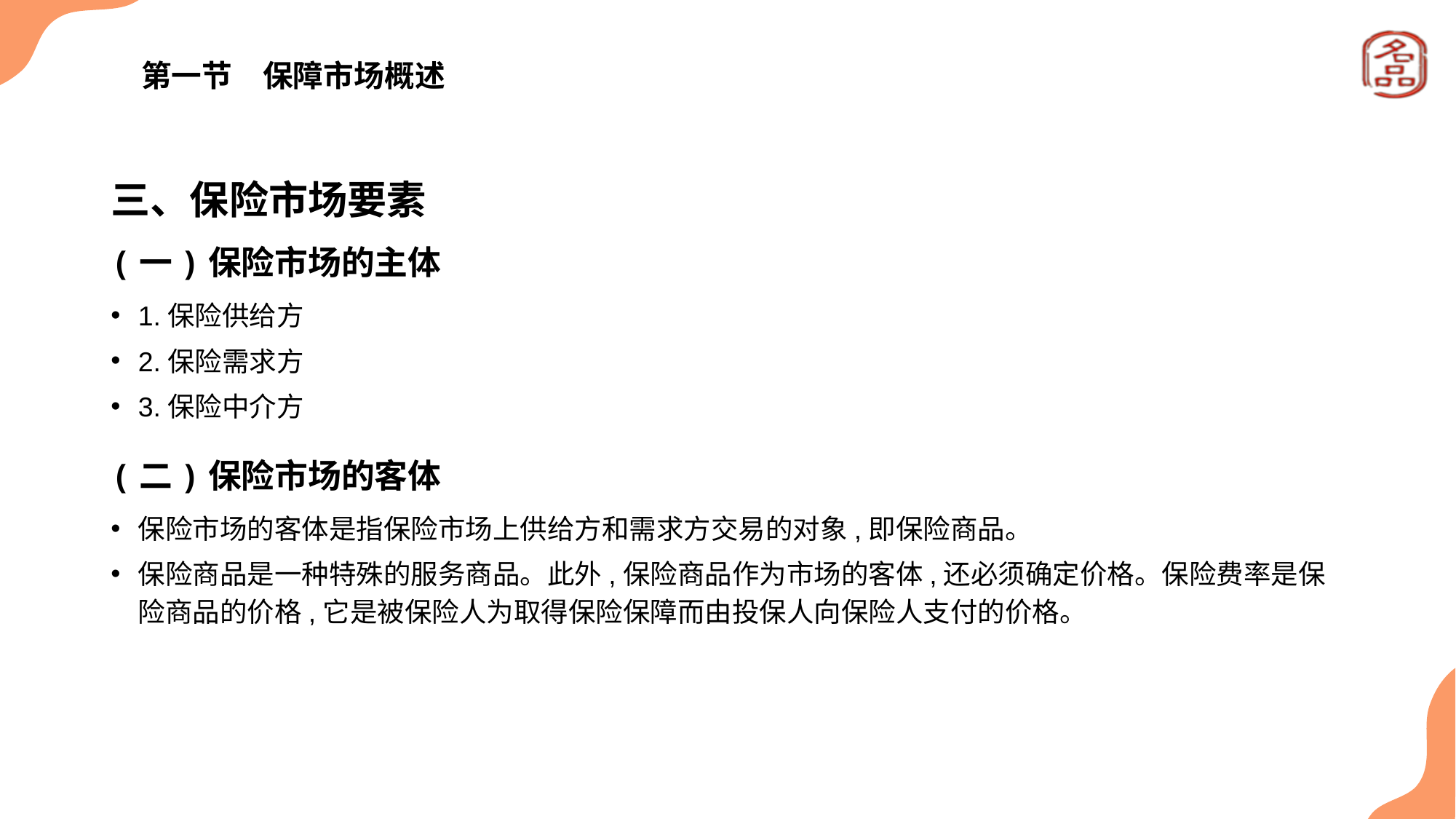

# 第一节　保障市场概述
三、保险市场要素
(一)保险市场的主体
1.保险供给方
2.保险需求方
3.保险中介方
(二)保险市场的客体
保险市场的客体是指保险市场上供给方和需求方交易的对象,即保险商品。
保险商品是一种特殊的服务商品。此外,保险商品作为市场的客体,还必须确定价格。保险费率是保险商品的价格,它是被保险人为取得保险保障而由投保人向保险人支付的价格。